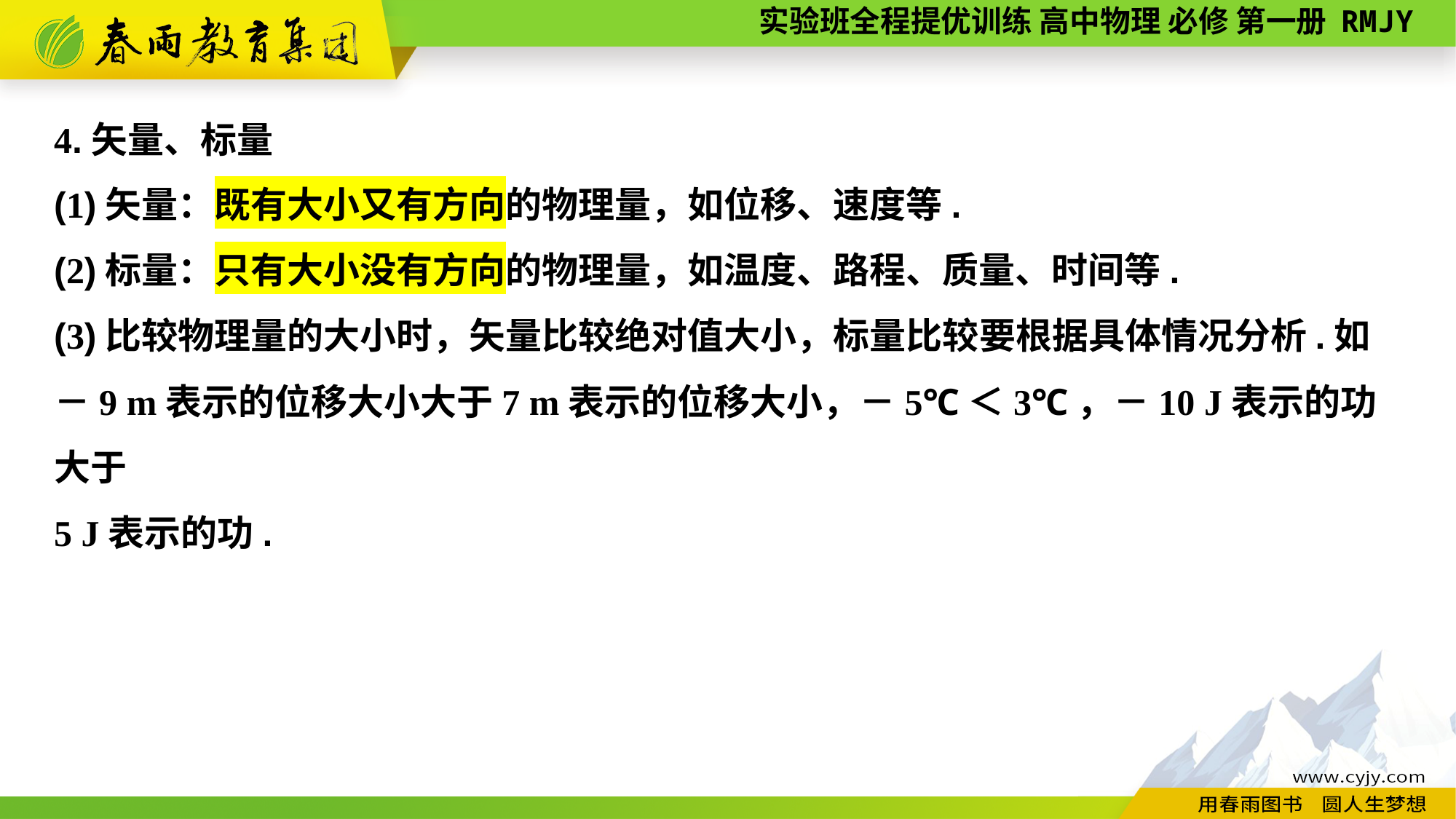

4.矢量、标量
(1)矢量：既有大小又有方向的物理量，如位移、速度等.
(2)标量：只有大小没有方向的物理量，如温度、路程、质量、时间等.
(3)比较物理量的大小时，矢量比较绝对值大小，标量比较要根据具体情况分析.如－9 m表示的位移大小大于7 m表示的位移大小，－5℃＜3℃，－10 J表示的功大于
5 J表示的功.